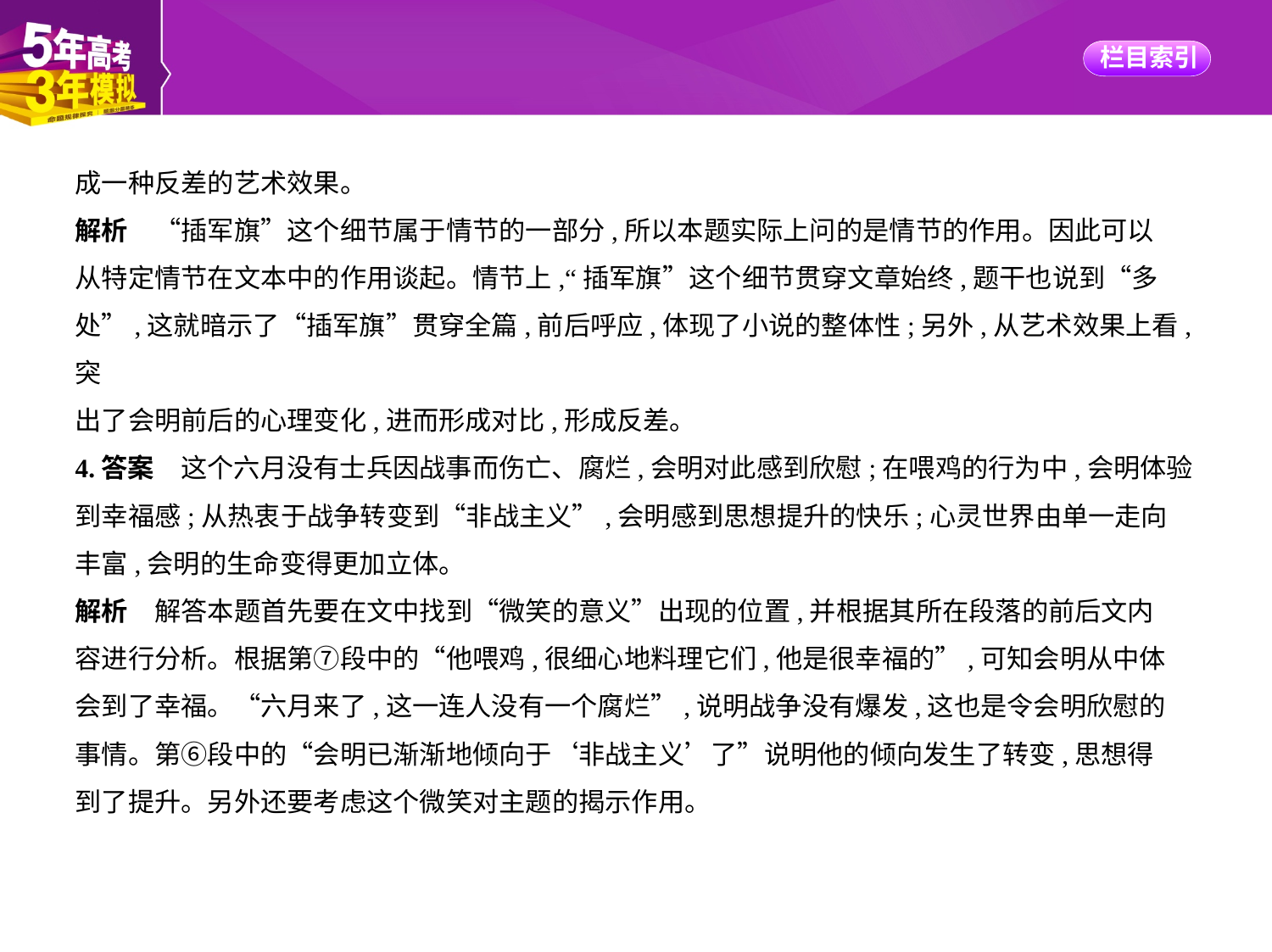

成一种反差的艺术效果。
解析　“插军旗”这个细节属于情节的一部分,所以本题实际上问的是情节的作用。因此可以
从特定情节在文本中的作用谈起。情节上,“插军旗”这个细节贯穿文章始终,题干也说到“多
处”,这就暗示了“插军旗”贯穿全篇,前后呼应,体现了小说的整体性;另外,从艺术效果上看,突
出了会明前后的心理变化,进而形成对比,形成反差。
4.答案　这个六月没有士兵因战事而伤亡、腐烂,会明对此感到欣慰;在喂鸡的行为中,会明体验
到幸福感;从热衷于战争转变到“非战主义”,会明感到思想提升的快乐;心灵世界由单一走向
丰富,会明的生命变得更加立体。
解析　解答本题首先要在文中找到“微笑的意义”出现的位置,并根据其所在段落的前后文内
容进行分析。根据第⑦段中的“他喂鸡,很细心地料理它们,他是很幸福的”,可知会明从中体
会到了幸福。“六月来了,这一连人没有一个腐烂”,说明战争没有爆发,这也是令会明欣慰的
事情。第⑥段中的“会明已渐渐地倾向于‘非战主义’了”说明他的倾向发生了转变,思想得
到了提升。另外还要考虑这个微笑对主题的揭示作用。